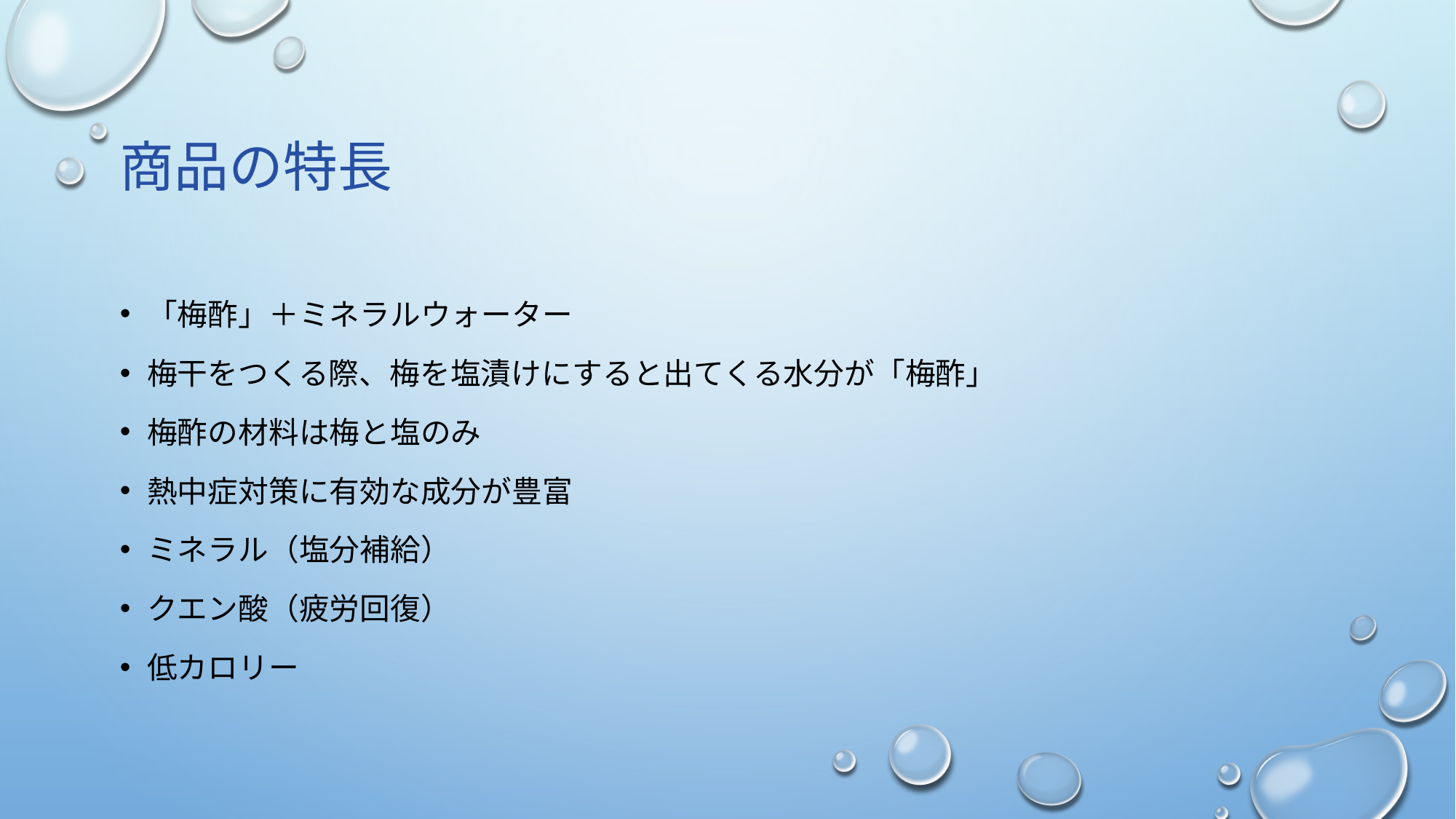

# 商品の特長
「梅酢」＋ミネラルウォーター
梅干をつくる際、梅を塩漬けにすると出てくる水分が「梅酢」
梅酢の材料は梅と塩のみ
熱中症対策に有効な成分が豊富
ミネラル（塩分補給）
クエン酸（疲労回復）
低カロリー